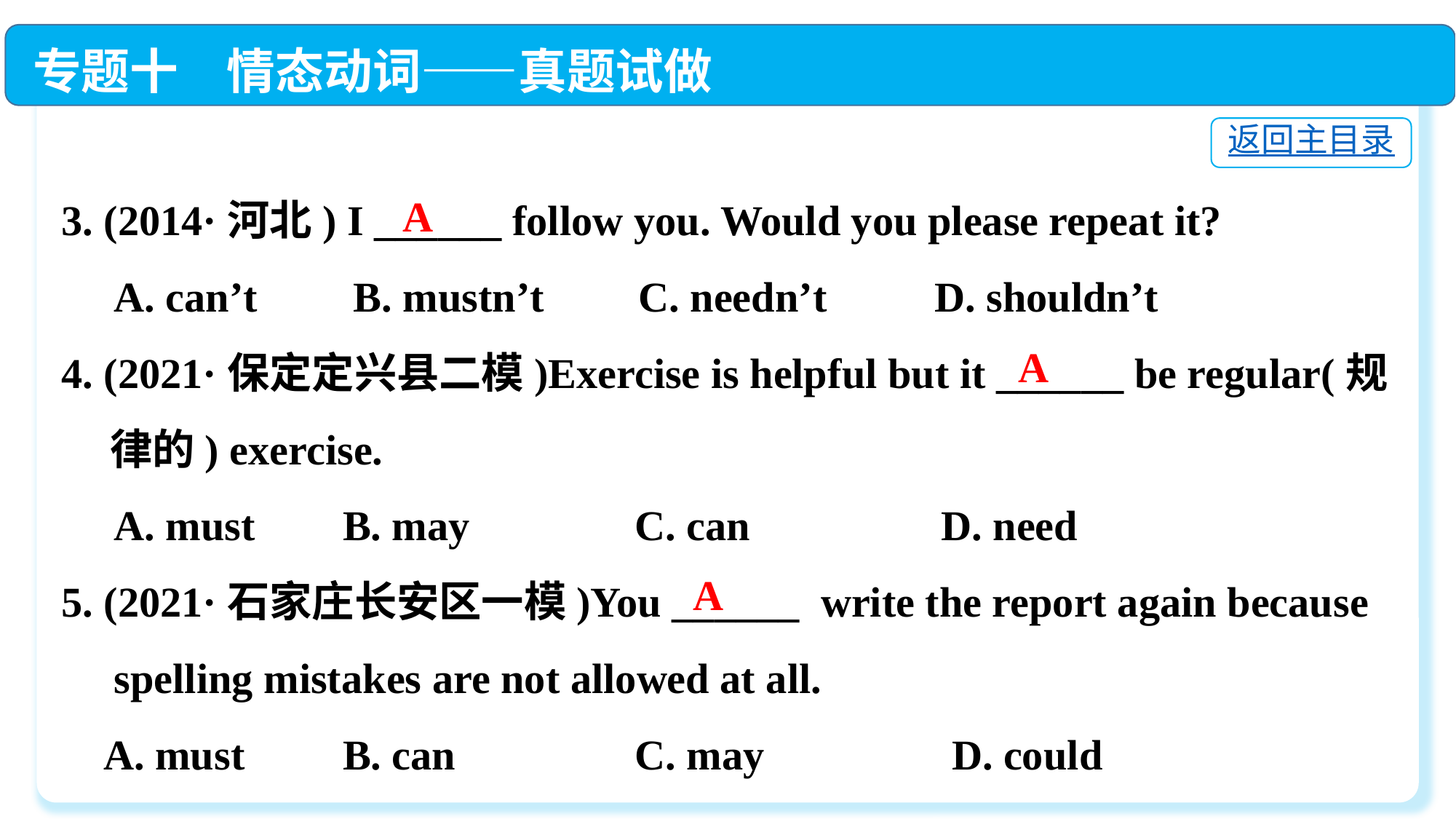

专题十　情态动词——真题试做

返回主目录

3. (2014·河北) I ______ follow you. Would you please repeat it?
     A. can’t	       B. mustn’t	   C. needn’t	D. shouldn’t
4. (2021·保定定兴县二模)Exercise is helpful but it ______ be regular(规
    律的) exercise.
     A. must	      B. may	             C. can	           D. need
5. (2021·石家庄长安区一模)You ______  write the report again because
     spelling mistakes are not allowed at all.
    A. must	      B. can	             C. may	            D. could
A
A
A